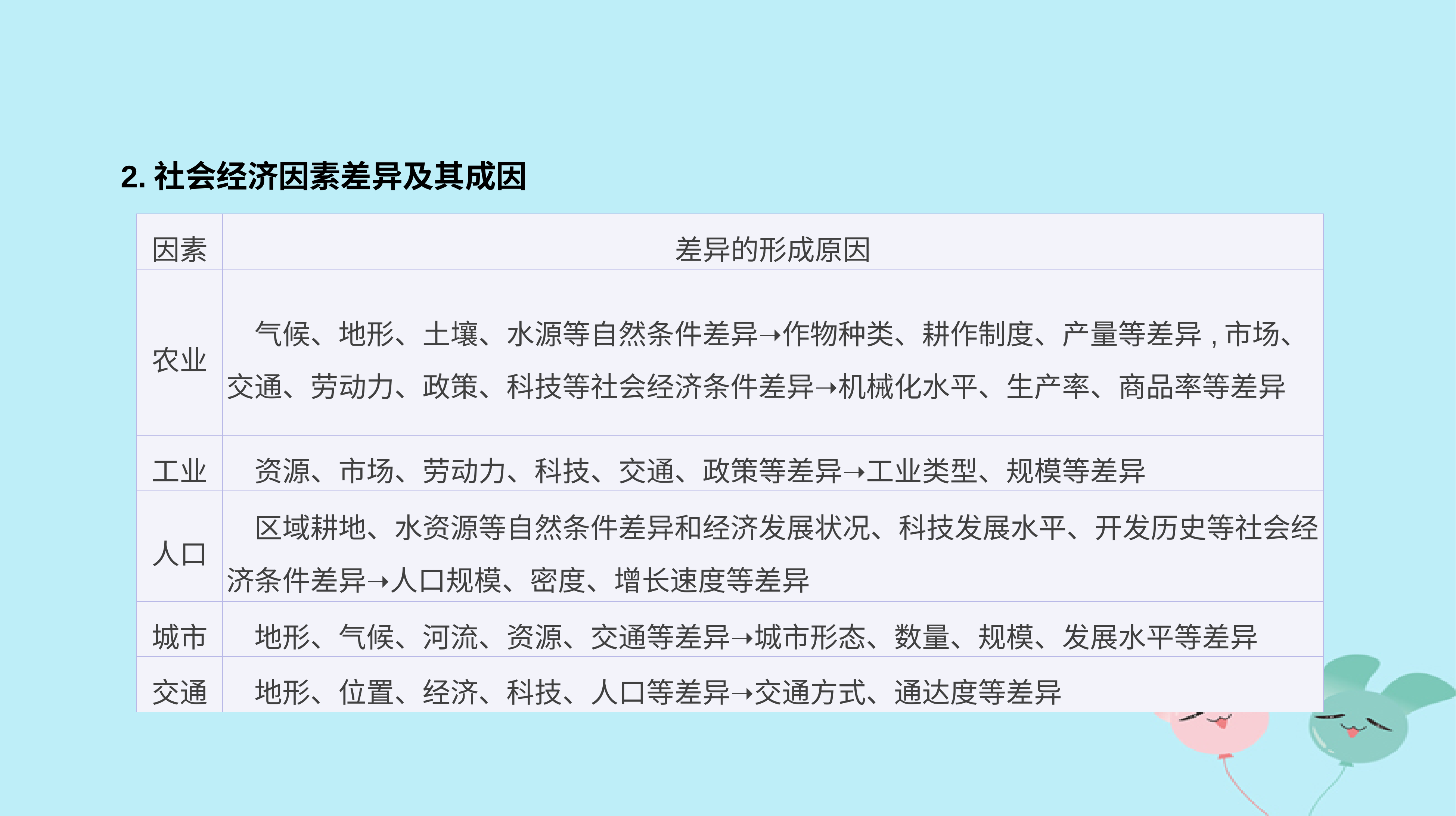

2.社会经济因素差异及其成因
| 因素 | 差异的形成原因 |
| --- | --- |
| 农业 | 气候、地形、土壤、水源等自然条件差异➝作物种类、耕作制度、产量等差异,市场、交通、劳动力、政策、科技等社会经济条件差异➝机械化水平、生产率、商品率等差异 |
| 工业 | 资源、市场、劳动力、科技、交通、政策等差异➝工业类型、规模等差异 |
| 人口 | 区域耕地、水资源等自然条件差异和经济发展状况、科技发展水平、开发历史等社会经济条件差异➝人口规模、密度、增长速度等差异 |
| 城市 | 地形、气候、河流、资源、交通等差异➝城市形态、数量、规模、发展水平等差异 |
| 交通 | 地形、位置、经济、科技、人口等差异➝交通方式、通达度等差异 |